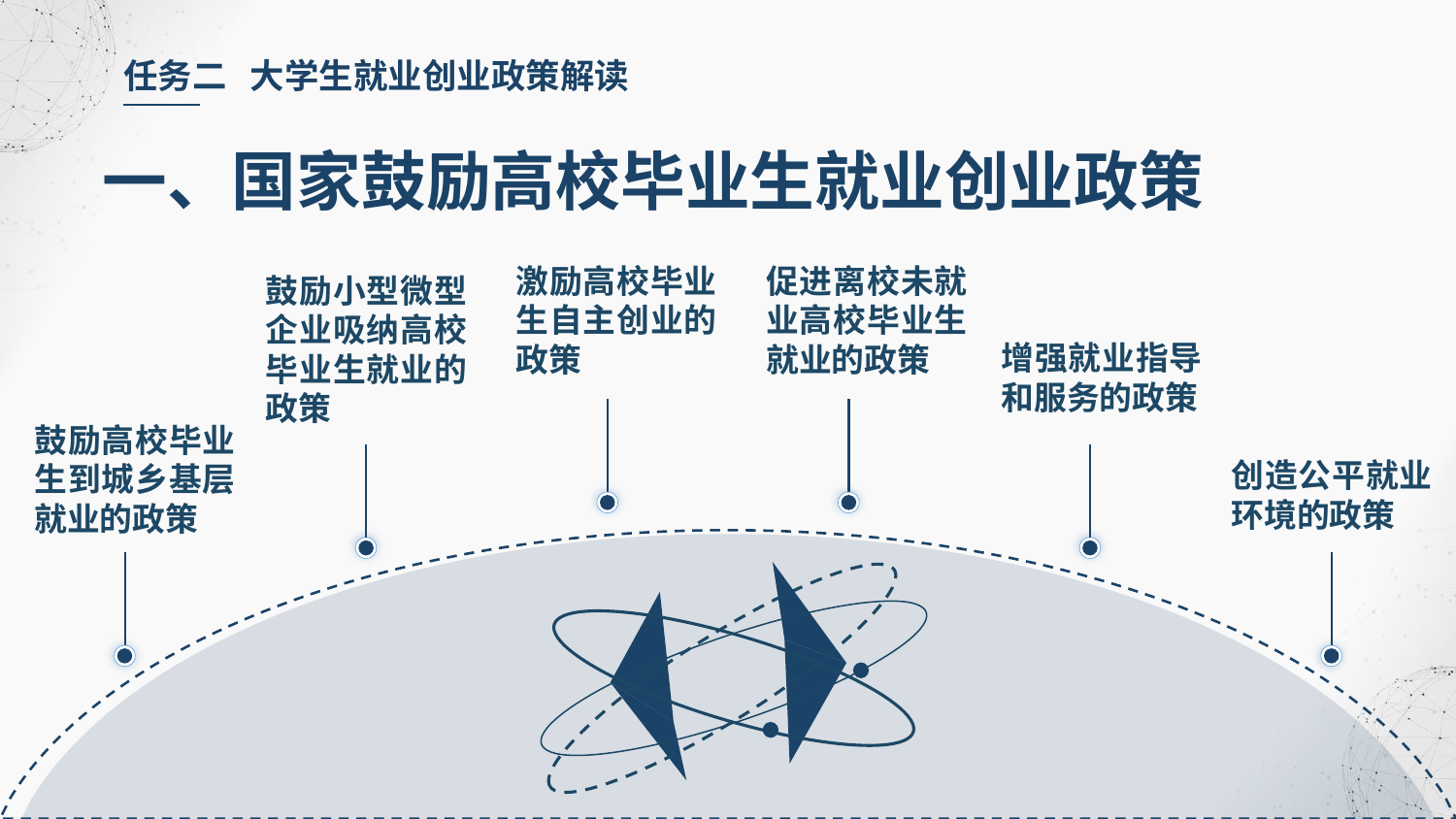

任务二   大学生就业创业政策解读
一、国家鼓励高校毕业生就业创业政策
激励高校毕业生自主创业的政策
促进离校未就业高校毕业生就业的政策
鼓励小型微型企业吸纳高校毕业生就业的政策
增强就业指导和服务的政策
鼓励高校毕业生到城乡基层就业的政策
创造公平就业环境的政策